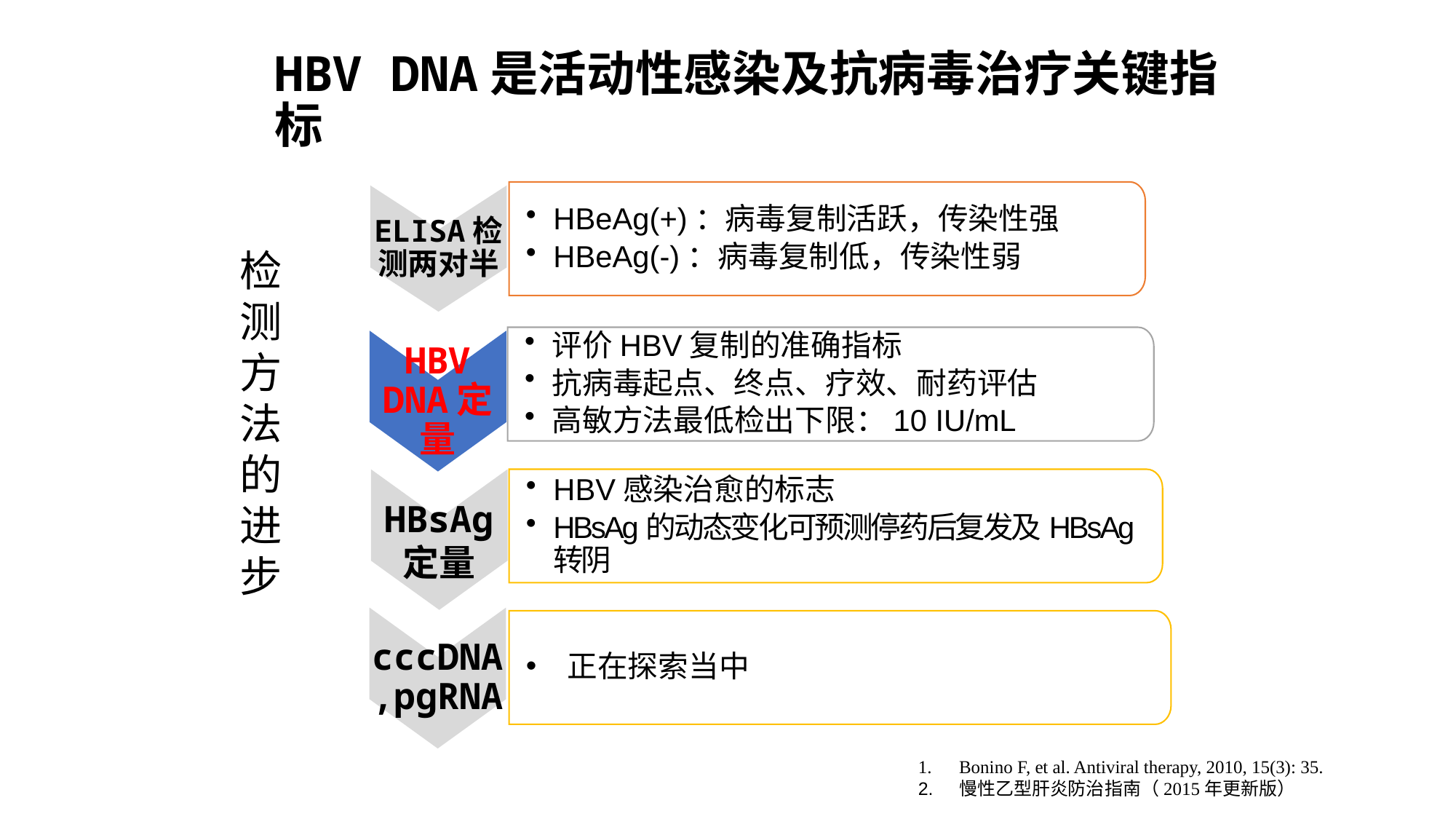

HBV DNA是活动性感染及抗病毒治疗关键指标
HBeAg(+)：病毒复制活跃，传染性强
HBeAg(-)：病毒复制低，传染性弱
ELISA检测两对半
评价HBV复制的准确指标
抗病毒起点、终点、疗效、耐药评估
高敏方法最低检出下限：10 IU/mL
HBV DNA定量
HBsAg
定量
HBV感染治愈的标志
HBsAg的动态变化可预测停药后复发及HBsAg转阴
cccDNA,pgRNA
正在探索当中
检测方法的进步
Bonino F, et al. Antiviral therapy, 2010, 15(3): 35.
慢性乙型肝炎防治指南（2015年更新版）